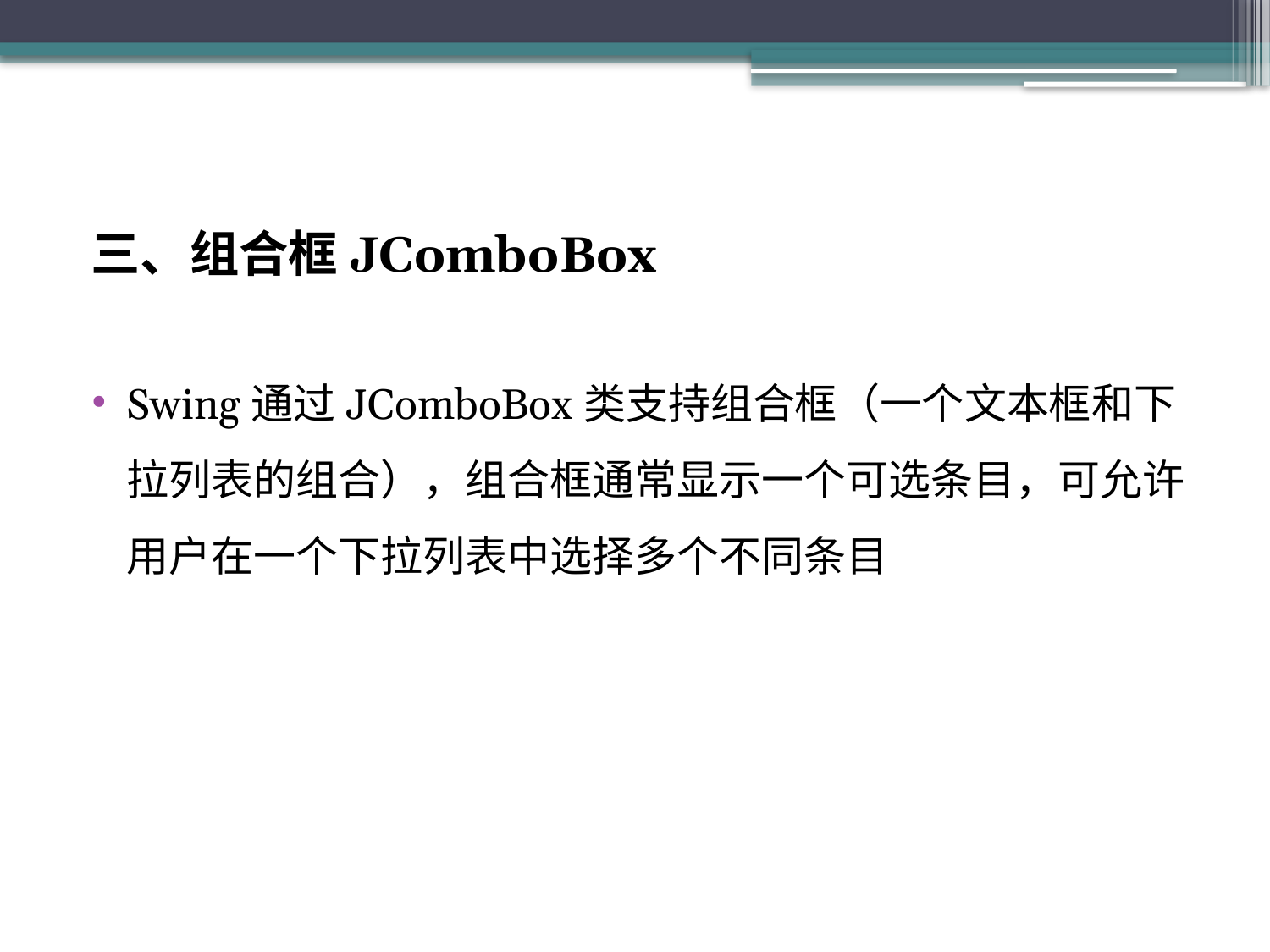

#
三、组合框JComboBox

Swing通过JComboBox类支持组合框（一个文本框和下拉列表的组合），组合框通常显示一个可选条目，可允许用户在一个下拉列表中选择多个不同条目